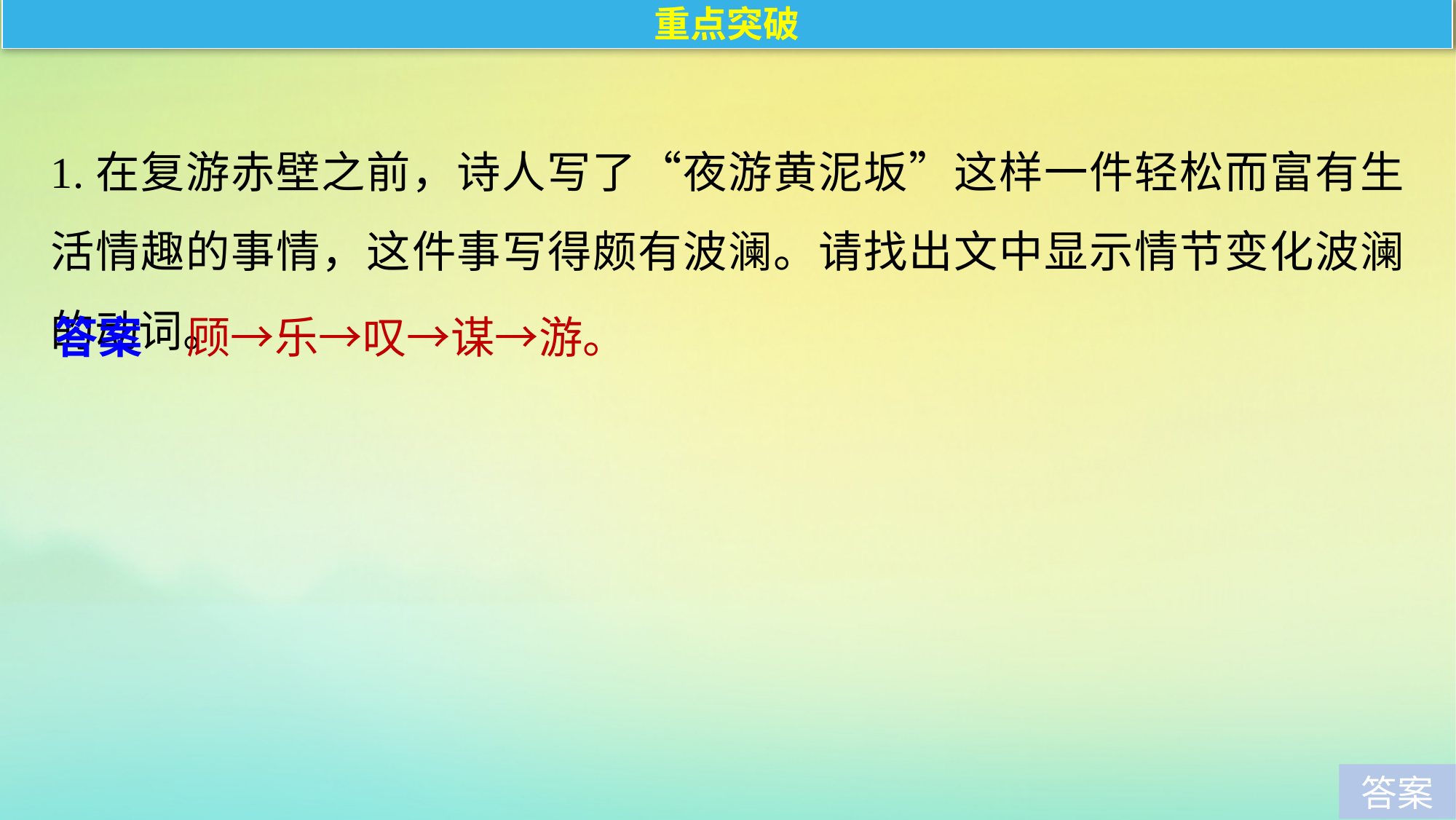

重点突破
1.在复游赤壁之前，诗人写了“夜游黄泥坂”这样一件轻松而富有生活情趣的事情，这件事写得颇有波澜。请找出文中显示情节变化波澜的动词。
答案　顾→乐→叹→谋→游。
答案